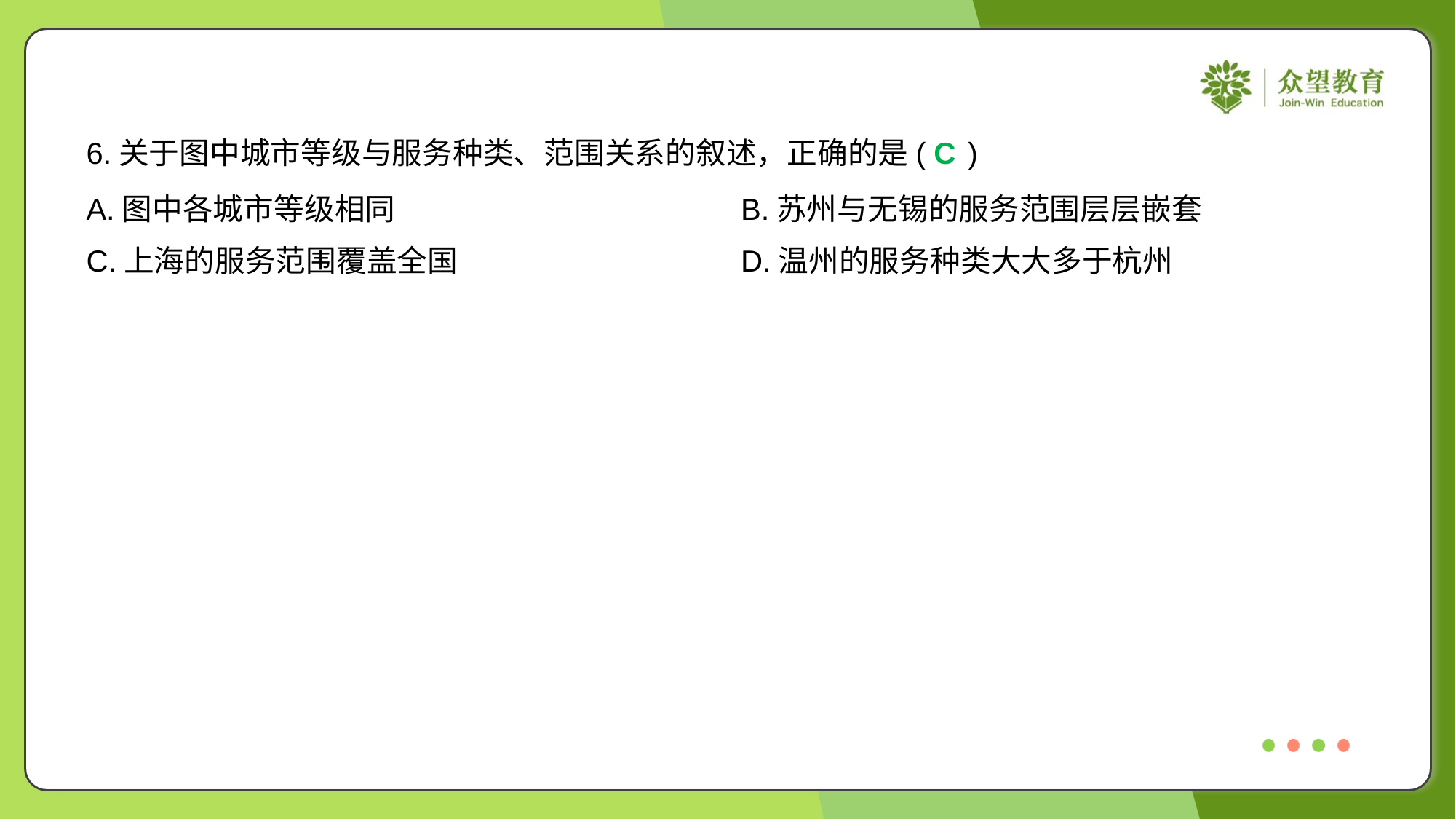

6.关于图中城市等级与服务种类、范围关系的叙述，正确的是(     )
C
A.图中各城市等级相同	B.苏州与无锡的服务范围层层嵌套
C.上海的服务范围覆盖全国	D.温州的服务种类大大多于杭州